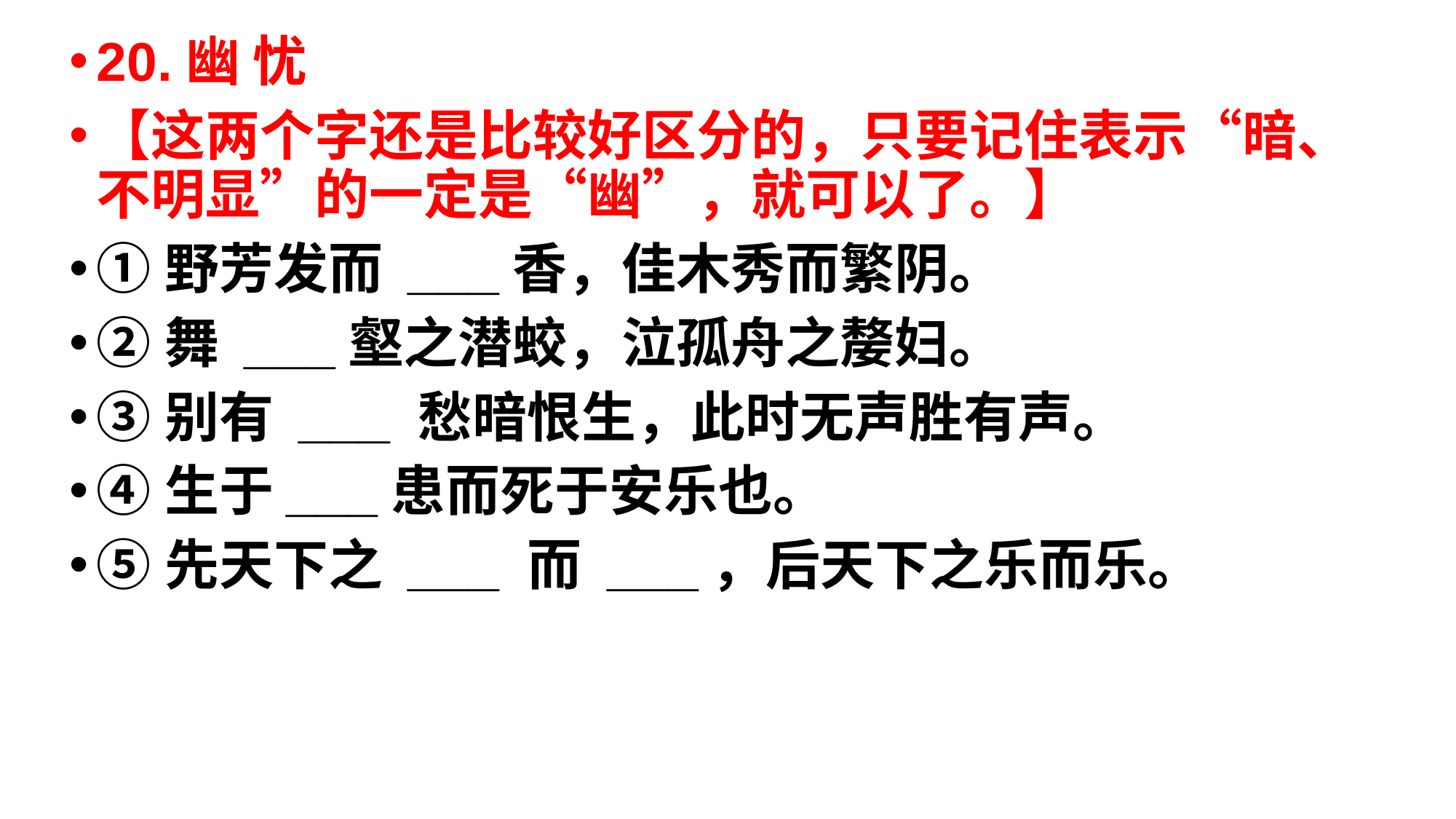

20.幽 忧
【这两个字还是比较好区分的，只要记住表示“暗、不明显”的一定是“幽”，就可以了。】
①野芳发而 ___香，佳木秀而繁阴。
②舞 ___壑之潜蛟，泣孤舟之嫠妇。
③别有 ___ 愁暗恨生，此时无声胜有声。
④生于___患而死于安乐也。
⑤先天下之 ___ 而 ___，后天下之乐而乐。